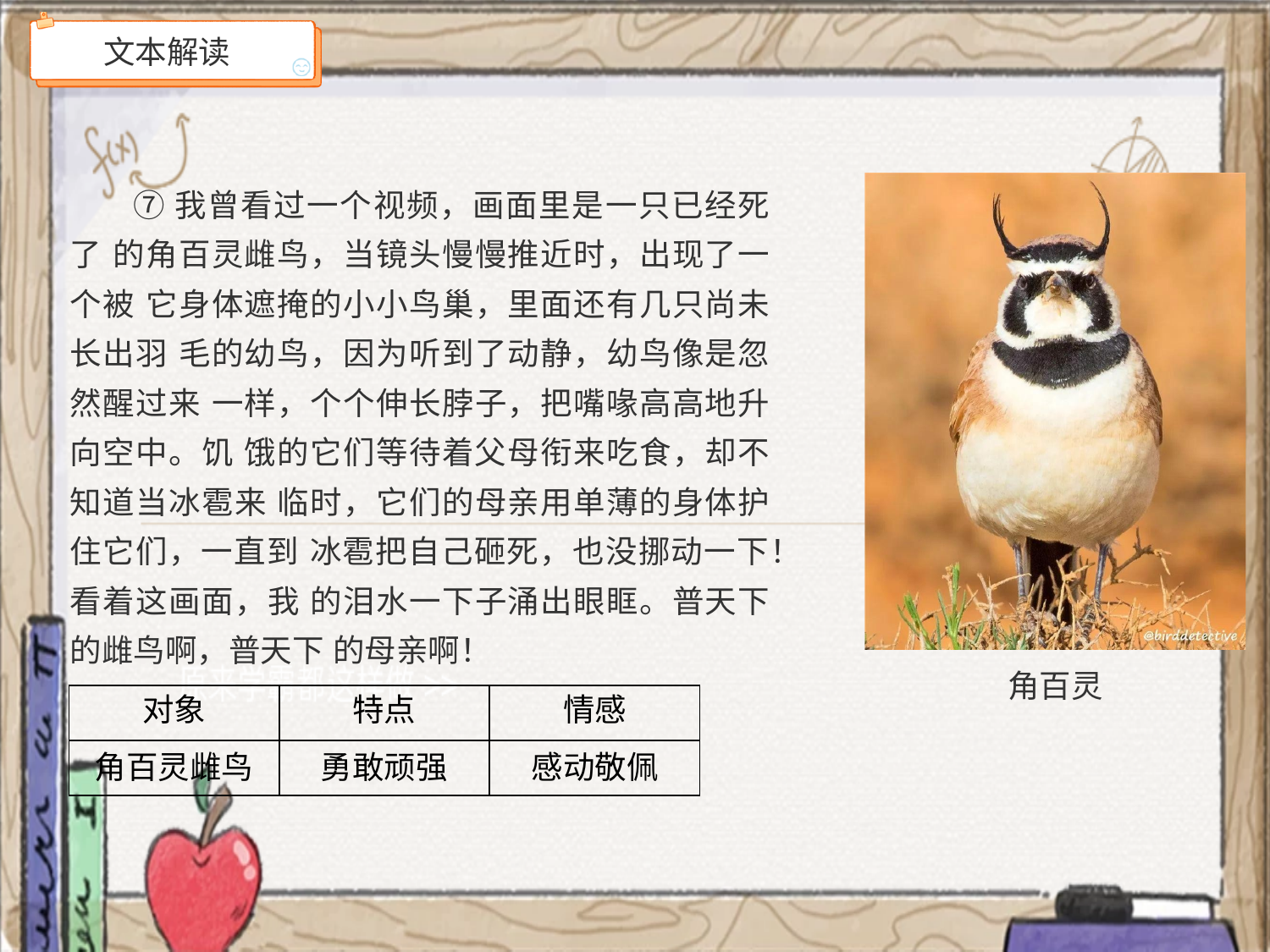

# 文本解读
⑦我曾看过一个视频，画面里是一只已经死了 的角百灵雌鸟，当镜头慢慢推近时，出现了一个被 它身体遮掩的小小鸟巢，里面还有几只尚未长出羽 毛的幼鸟，因为听到了动静，幼鸟像是忽然醒过来 一样，个个伸长脖子，把嘴喙高高地升向空中。饥 饿的它们等待着父母衔来吃食，却不知道当冰雹来 临时，它们的母亲用单薄的身体护住它们，一直到 冰雹把自己砸死，也没挪动一下！看着这画面，我 的泪水一下子涌出眼眶。普天下的雌鸟啊，普天下 的母亲啊！

角百灵
| 对象 | 特点 | 情感 |
| --- | --- | --- |
| 角百灵雌鸟 | 勇敢顽强 | 感动敬佩 |